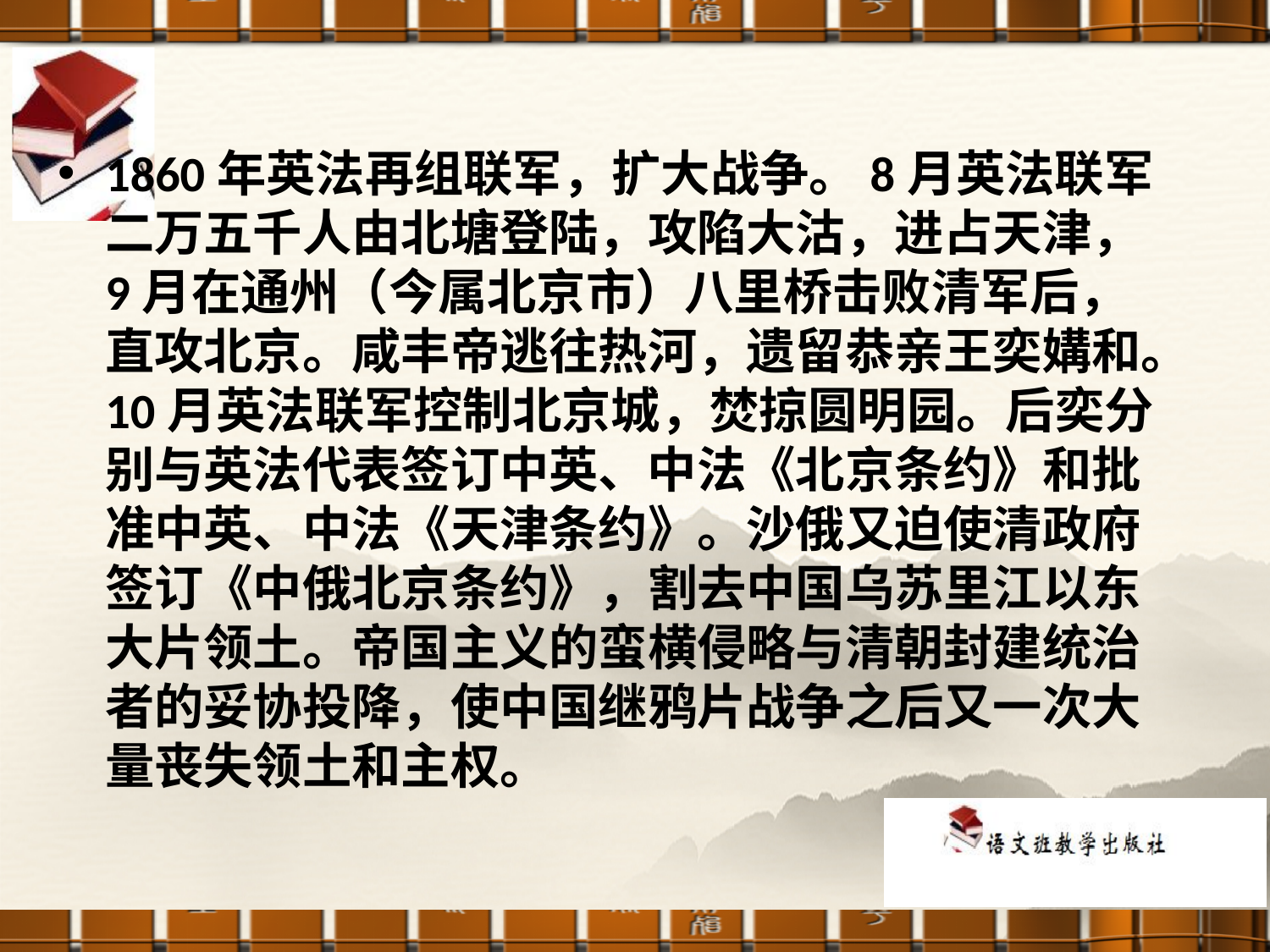

1860年英法再组联军，扩大战争。8月英法联军二万五千人由北塘登陆，攻陷大沽，进占天津，9月在通州（今属北京市）八里桥击败清军后，直攻北京。咸丰帝逃往热河，遗留恭亲王奕媾和。10月英法联军控制北京城，焚掠圆明园。后奕分别与英法代表签订中英、中法《北京条约》和批准中英、中法《天津条约》。沙俄又迫使清政府签订《中俄北京条约》，割去中国乌苏里江以东大片领土。帝国主义的蛮横侵略与清朝封建统治者的妥协投降，使中国继鸦片战争之后又一次大量丧失领土和主权。